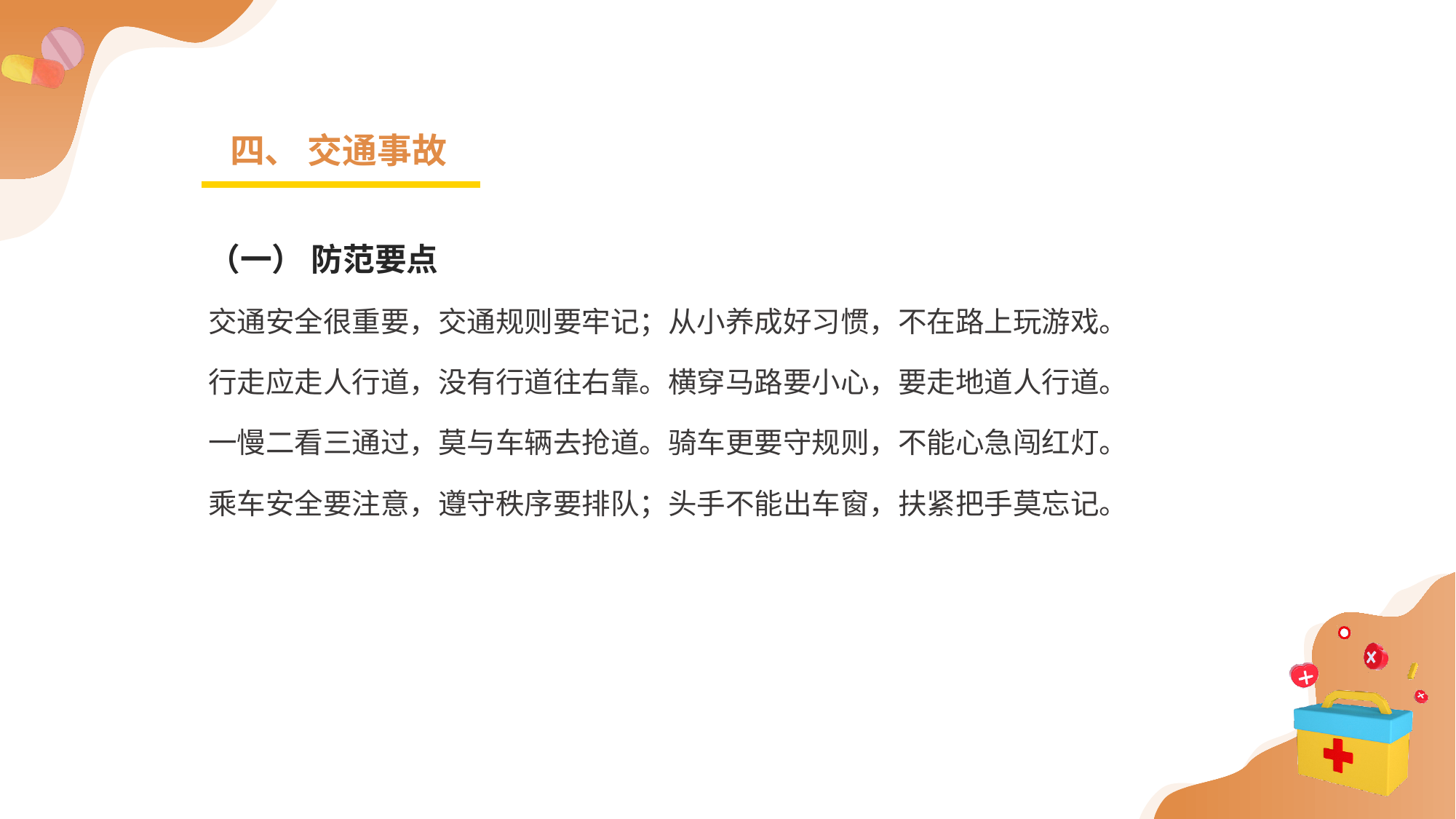

四、 交通事故
（一） 防范要点
交通安全很重要，交通规则要牢记；从小养成好习惯，不在路上玩游戏。
行走应走人行道，没有行道往右靠。横穿马路要小心，要走地道人行道。
一慢二看三通过，莫与车辆去抢道。骑车更要守规则，不能心急闯红灯。
乘车安全要注意，遵守秩序要排队；头手不能出车窗，扶紧把手莫忘记。